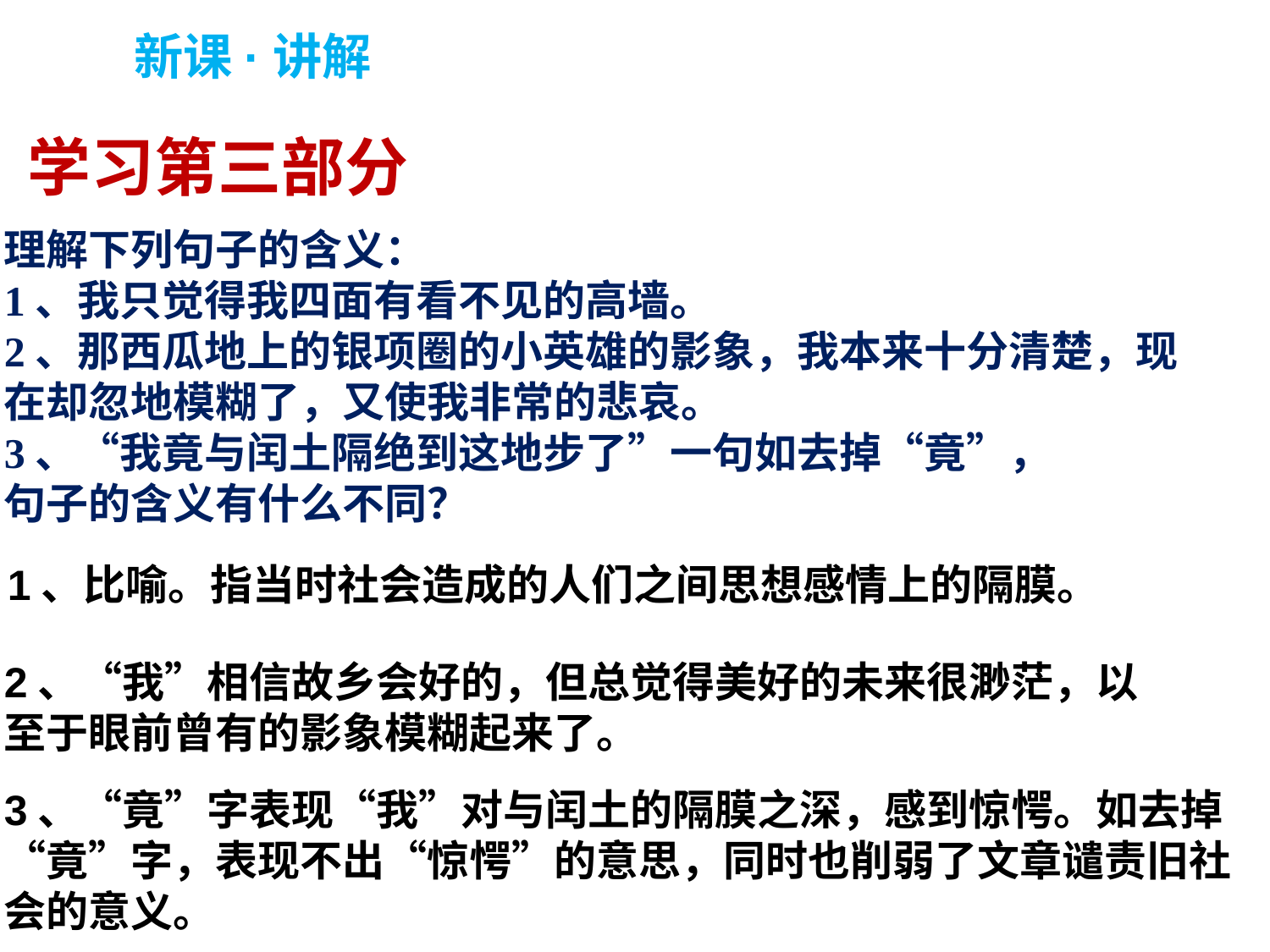

新课·讲解
学习第三部分
理解下列句子的含义：
1、我只觉得我四面有看不见的高墙。
2、那西瓜地上的银项圈的小英雄的影象，我本来十分清楚，现在却忽地模糊了，又使我非常的悲哀。
3、“我竟与闰土隔绝到这地步了”一句如去掉“竟”，
句子的含义有什么不同？

1、比喻。指当时社会造成的人们之间思想感情上的隔膜。
2、“我”相信故乡会好的，但总觉得美好的未来很渺茫，以至于眼前曾有的影象模糊起来了。
3、“竟”字表现“我”对与闰土的隔膜之深，感到惊愕。如去掉“竟”字，表现不出“惊愕”的意思，同时也削弱了文章谴责旧社会的意义。